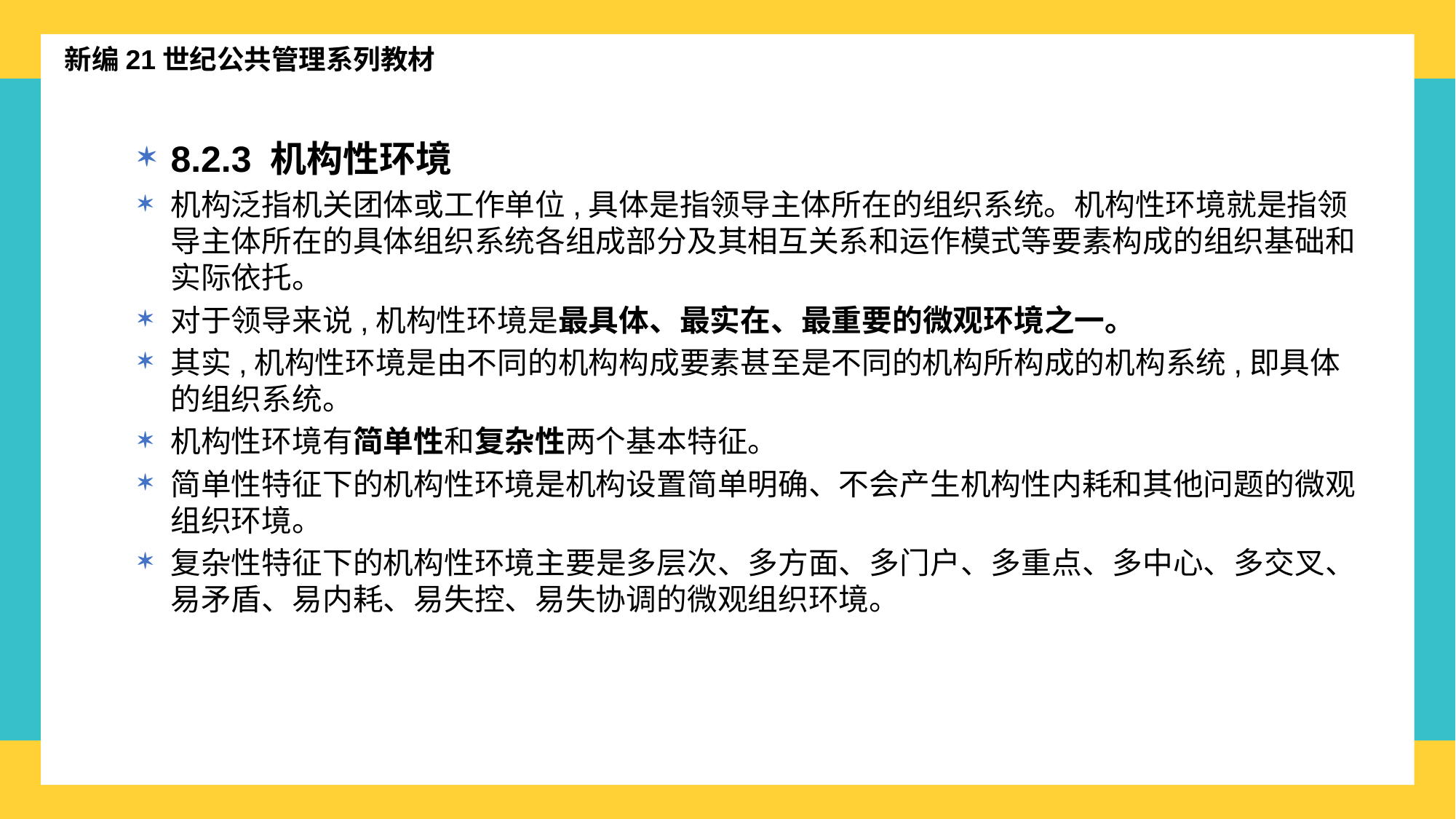

新编21世纪公共管理系列教材
8.2.3 机构性环境
机构泛指机关团体或工作单位,具体是指领导主体所在的组织系统。机构性环境就是指领导主体所在的具体组织系统各组成部分及其相互关系和运作模式等要素构成的组织基础和实际依托。
对于领导来说,机构性环境是最具体、最实在、最重要的微观环境之一。
其实,机构性环境是由不同的机构构成要素甚至是不同的机构所构成的机构系统,即具体的组织系统。
机构性环境有简单性和复杂性两个基本特征。
简单性特征下的机构性环境是机构设置简单明确、不会产生机构性内耗和其他问题的微观组织环境。
复杂性特征下的机构性环境主要是多层次、多方面、多门户、多重点、多中心、多交叉、易矛盾、易内耗、易失控、易失协调的微观组织环境。